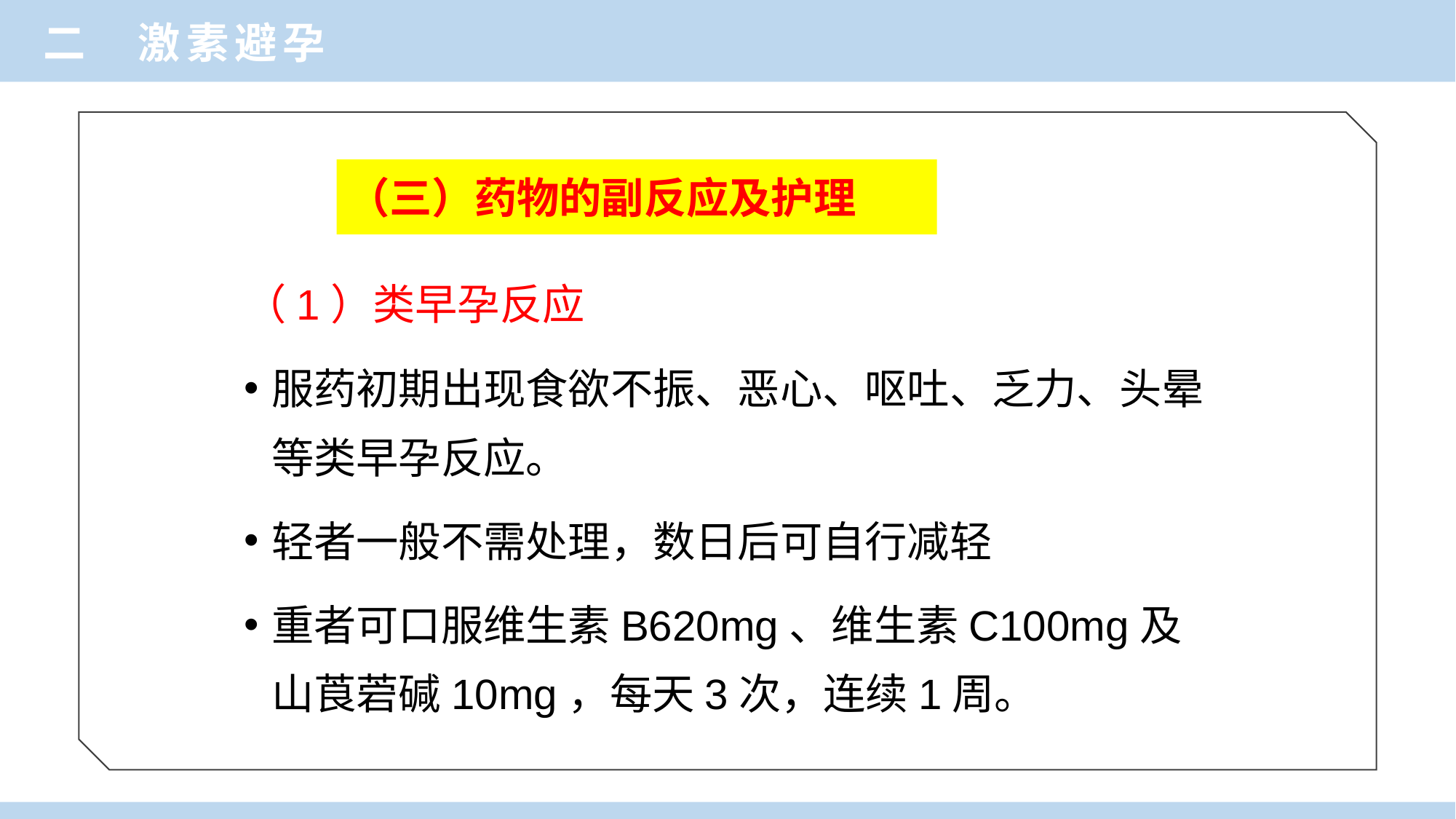

二   激素避孕

（三）药物的副反应及护理
（1）类早孕反应
服药初期出现食欲不振、恶心、呕吐、乏力、头晕等类早孕反应。
轻者一般不需处理，数日后可自行减轻
重者可口服维生素B620mg、维生素C100mg及山莨菪碱10mg，每天3次，连续1周。